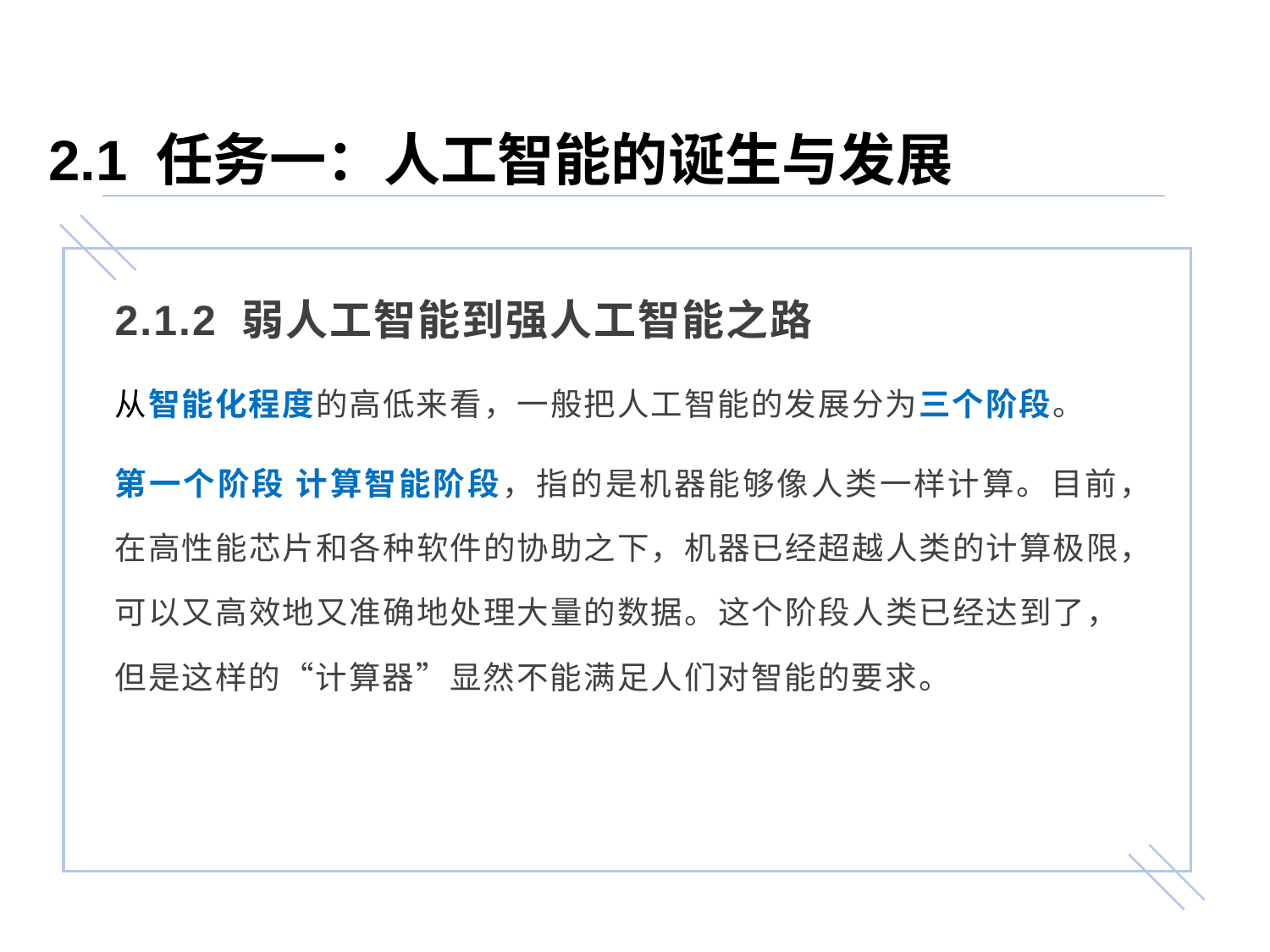

2.1 任务一：人工智能的诞生与发展

2.1.2 弱人工智能到强人工智能之路
从智能化程度的高低来看，一般把人工智能的发展分为三个阶段。
第一个阶段 计算智能阶段，指的是机器能够像人类一样计算。目前，在高性能芯片和各种软件的协助之下，机器已经超越人类的计算极限，可以又高效地又准确地处理大量的数据。这个阶段人类已经达到了，但是这样的“计算器”显然不能满足人们对智能的要求。